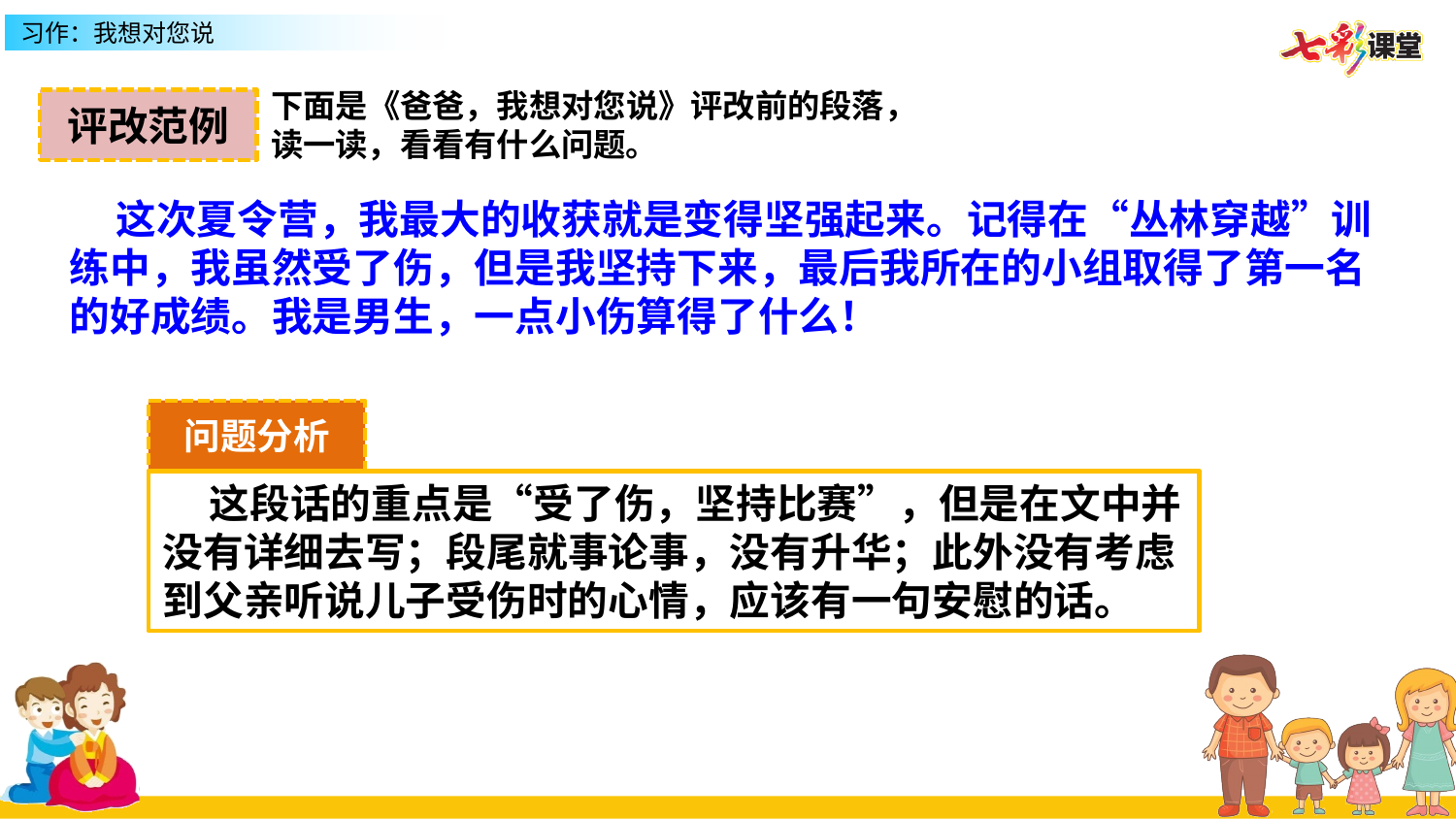

下面是《爸爸，我想对您说》评改前的段落，
读一读，看看有什么问题。
评改范例
    这次夏令营，我最大的收获就是变得坚强起来。记得在“丛林穿越”训练中，我虽然受了伤，但是我坚持下来，最后我所在的小组取得了第一名的好成绩。我是男生，一点小伤算得了什么！
问题分析
    这段话的重点是“受了伤，坚持比赛”，但是在文中并没有详细去写；段尾就事论事，没有升华；此外没有考虑到父亲听说儿子受伤时的心情，应该有一句安慰的话。